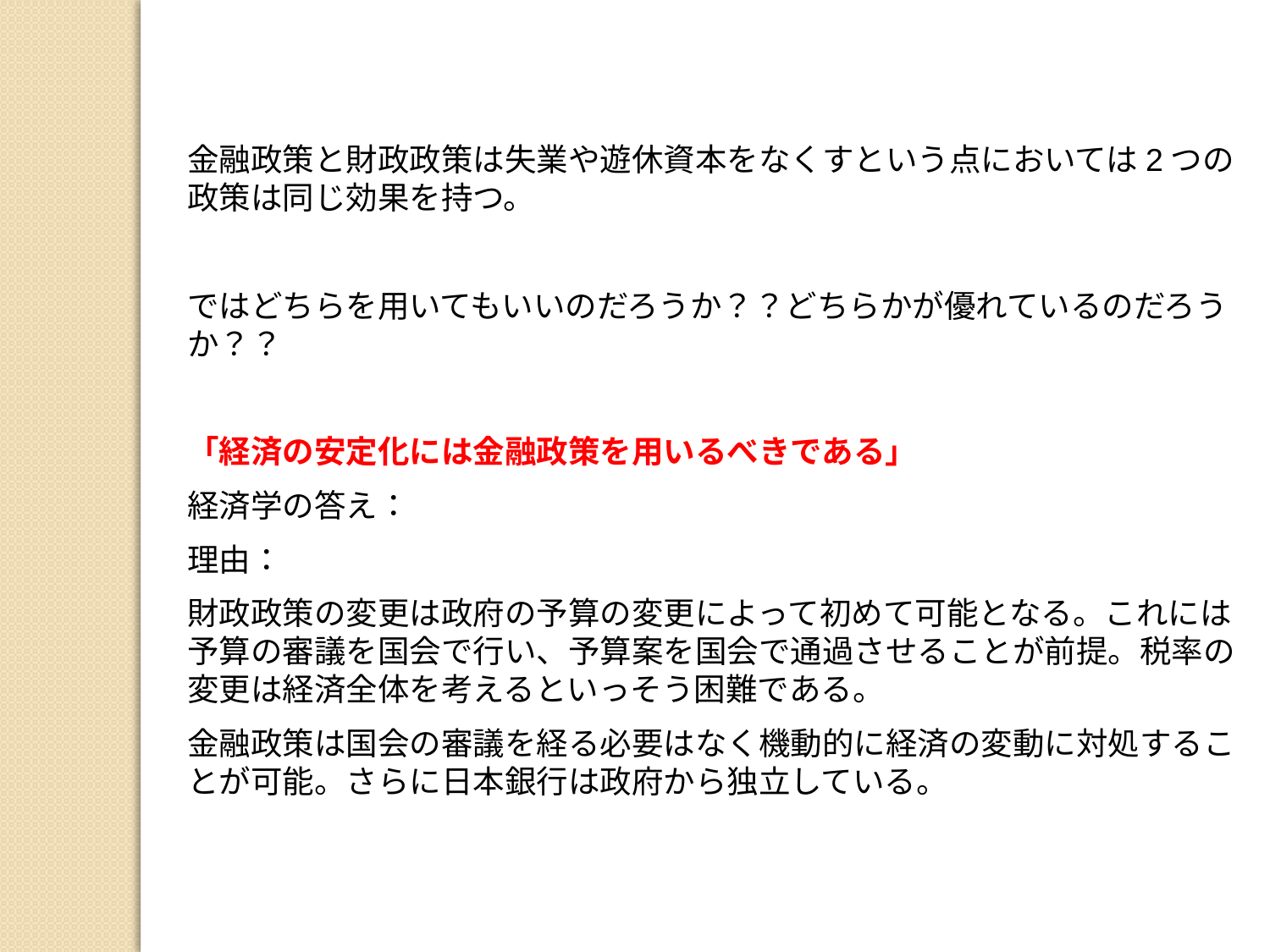

金融政策と財政政策は失業や遊休資本をなくすという点においては2つの政策は同じ効果を持つ。

ではどちらを用いてもいいのだろうか？？どちらかが優れているのだろうか？？

「経済の安定化には金融政策を用いるべきである」
経済学の答え：
理由：
財政政策の変更は政府の予算の変更によって初めて可能となる。これには予算の審議を国会で行い、予算案を国会で通過させることが前提。税率の変更は経済全体を考えるといっそう困難である。
金融政策は国会の審議を経る必要はなく機動的に経済の変動に対処することが可能。さらに日本銀行は政府から独立している。